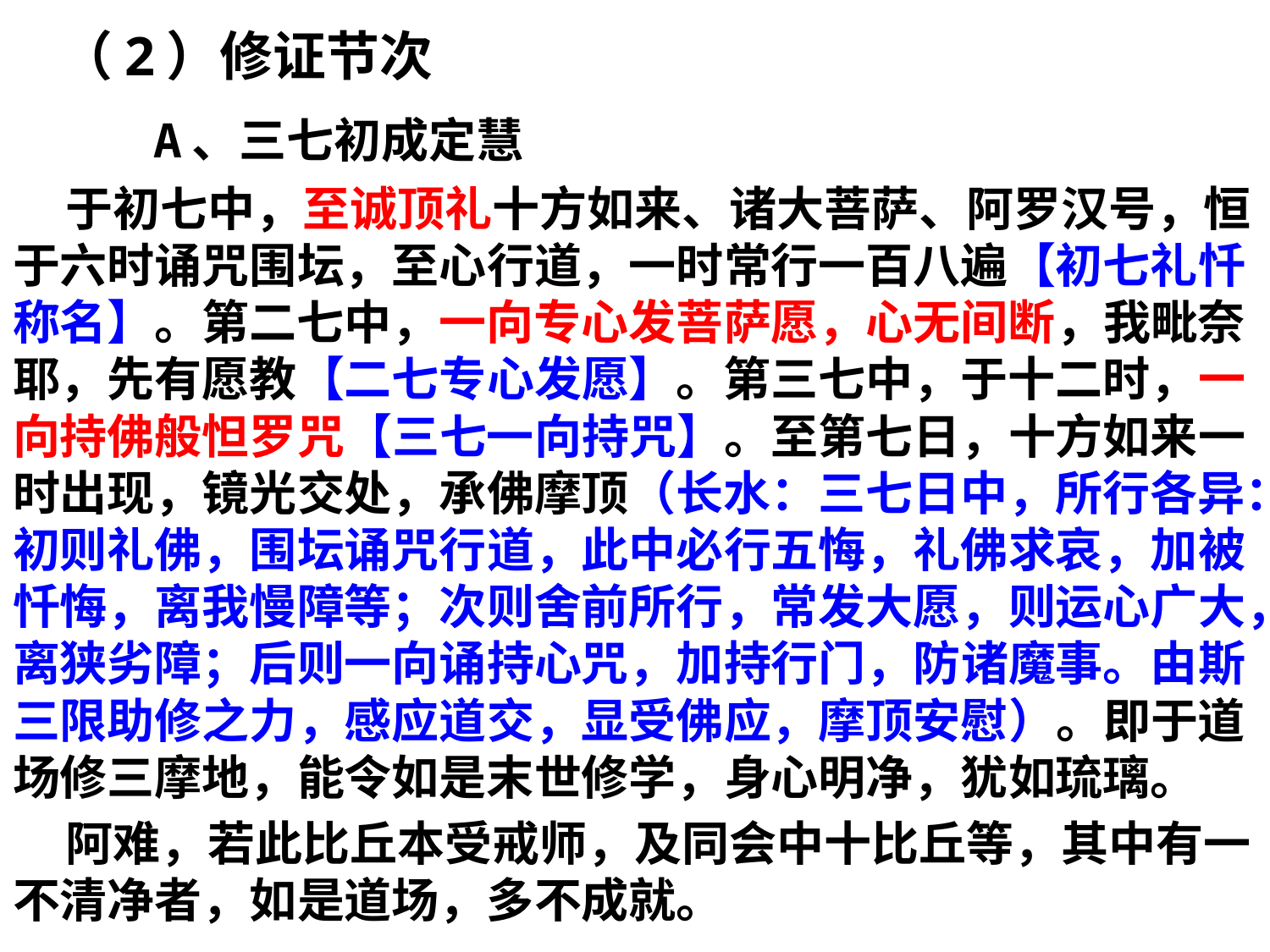

（2）修证节次
     A、三七初成定慧
    于初七中，至诚顶礼十方如来、诸大菩萨、阿罗汉号，恒于六时诵咒围坛，至心行道，一时常行一百八遍【初七礼忏称名】。第二七中，一向专心发菩萨愿，心无间断，我毗奈耶，先有愿教【二七专心发愿】。第三七中，于十二时，一向持佛般怛罗咒【三七一向持咒】。至第七日，十方如来一时出现，镜光交处，承佛摩顶（长水：三七日中，所行各异：初则礼佛，围坛诵咒行道，此中必行五悔，礼佛求哀，加被忏悔，离我慢障等；次则舍前所行，常发大愿，则运心广大，离狭劣障；后则一向诵持心咒，加持行门，防诸魔事。由斯三限助修之力，感应道交，显受佛应，摩顶安慰）。即于道场修三摩地，能令如是末世修学，身心明净，犹如琉璃。
    阿难，若此比丘本受戒师，及同会中十比丘等，其中有一不清净者，如是道场，多不成就。